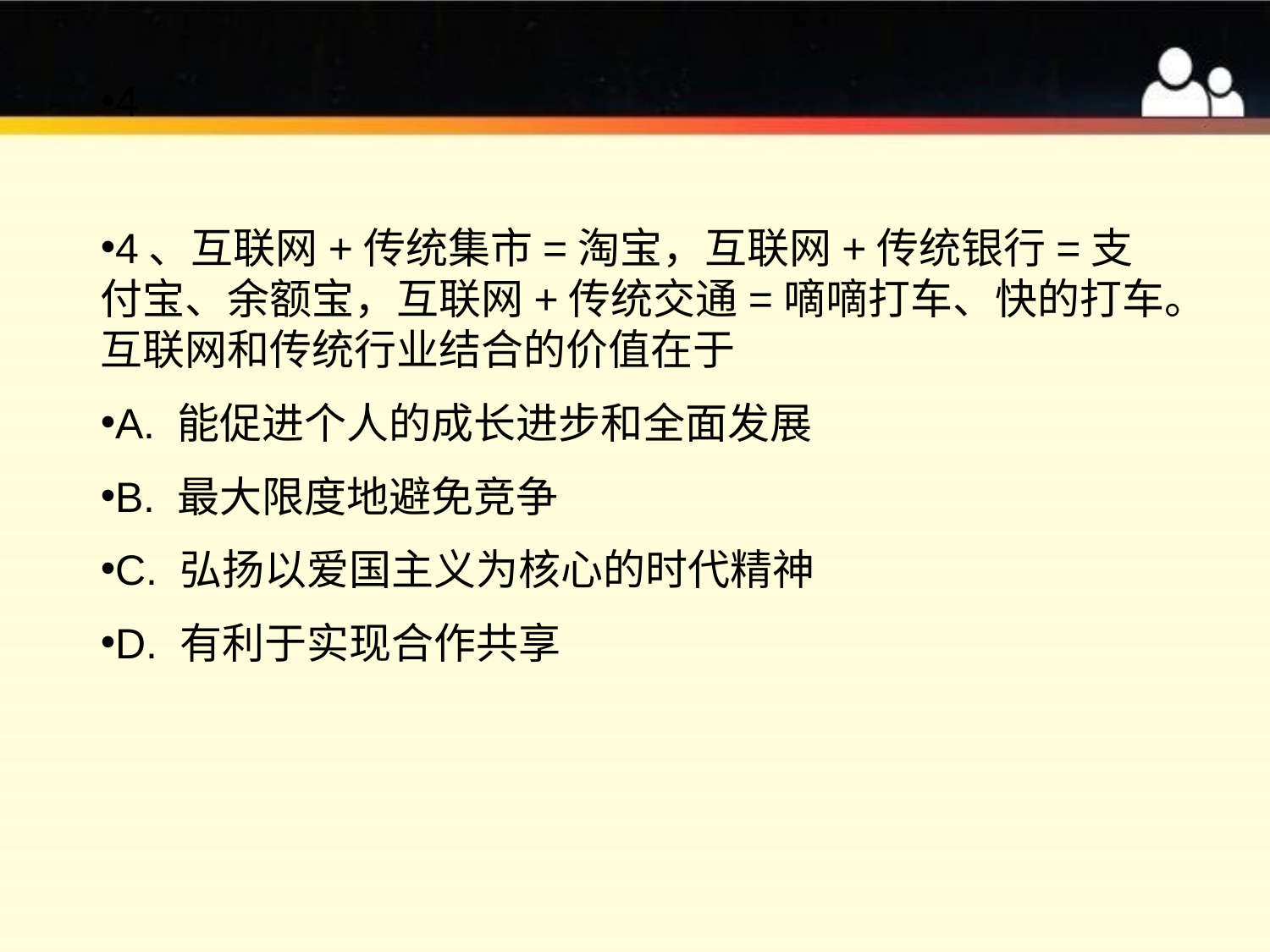

4

4、互联网+传统集市=淘宝，互联网+传统银行=支付宝、余额宝，互联网+传统交通=嘀嘀打车、快的打车。互联网和传统行业结合的价值在于
A. 能促进个人的成长进步和全面发展
B. 最大限度地避免竞争
C. 弘扬以爱国主义为核心的时代精神
D. 有利于实现合作共享